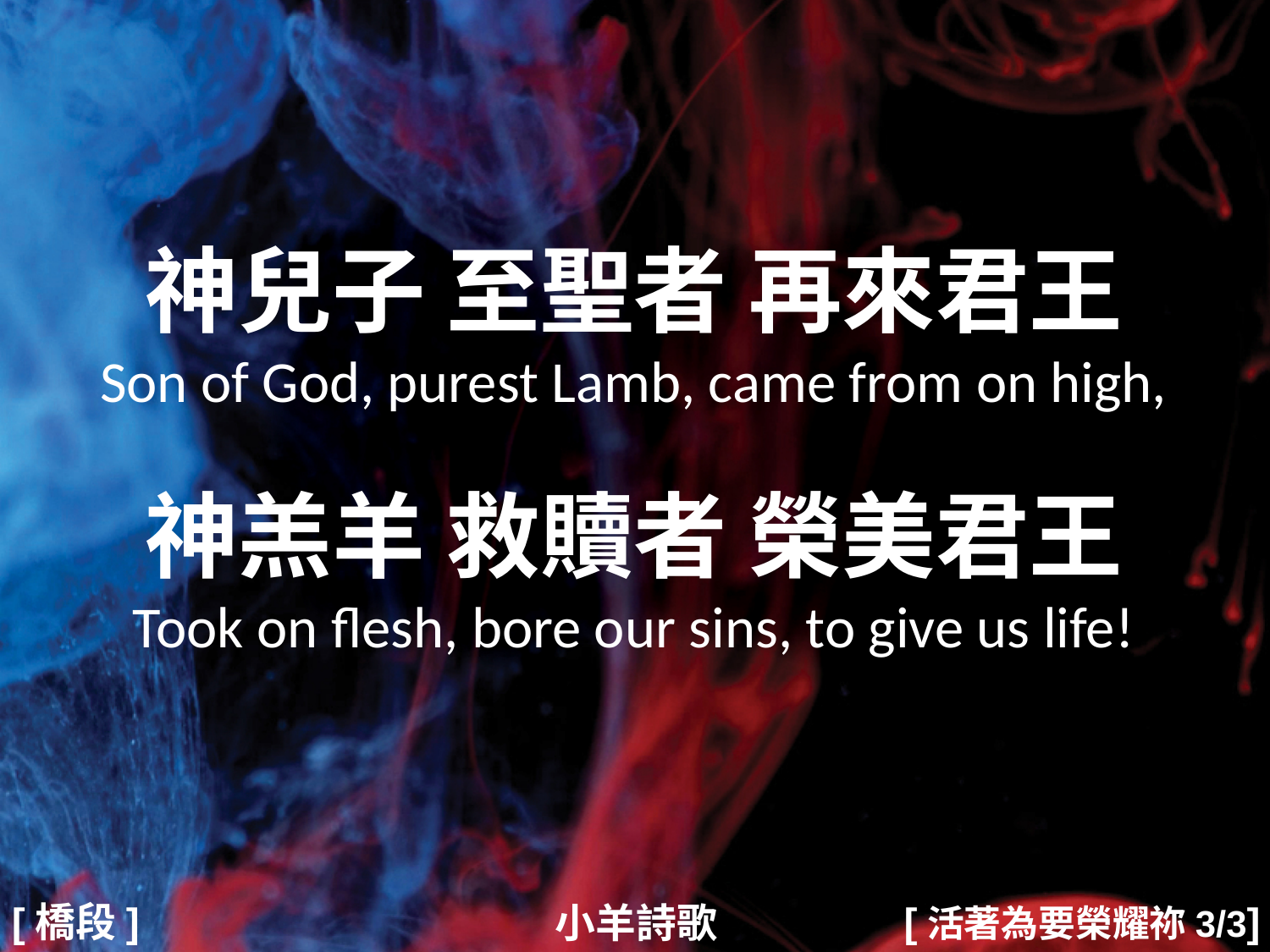

神兒子 至聖者 再來君王
Son of God, purest Lamb, came from on high,

神羔羊 救贖者 榮美君王
Took on flesh, bore our sins, to give us life!

#

[橋段]
[活著為要榮耀祢3/3]
小羊詩歌